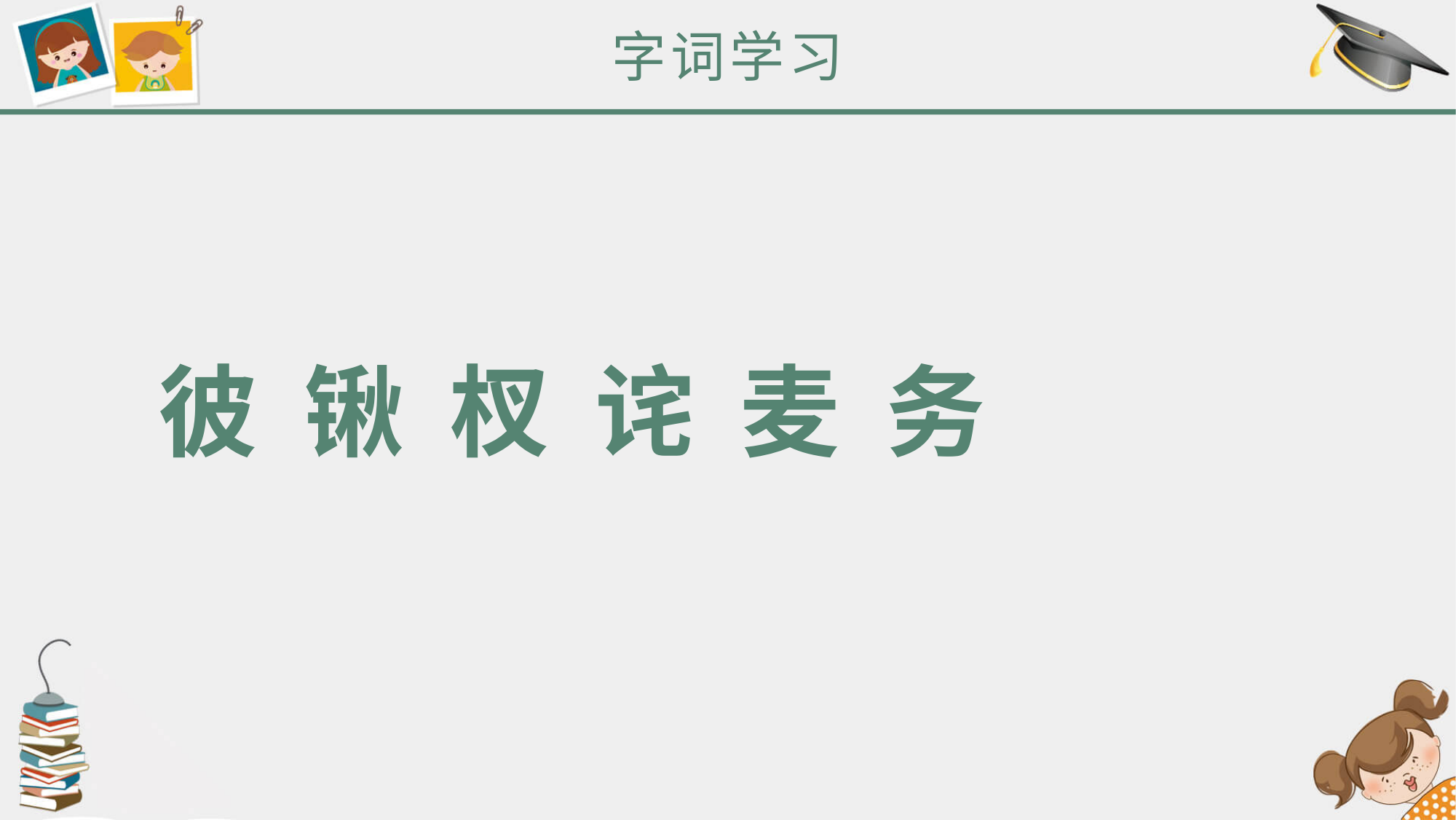

字词学习

彼  锹  杈  诧  麦  务